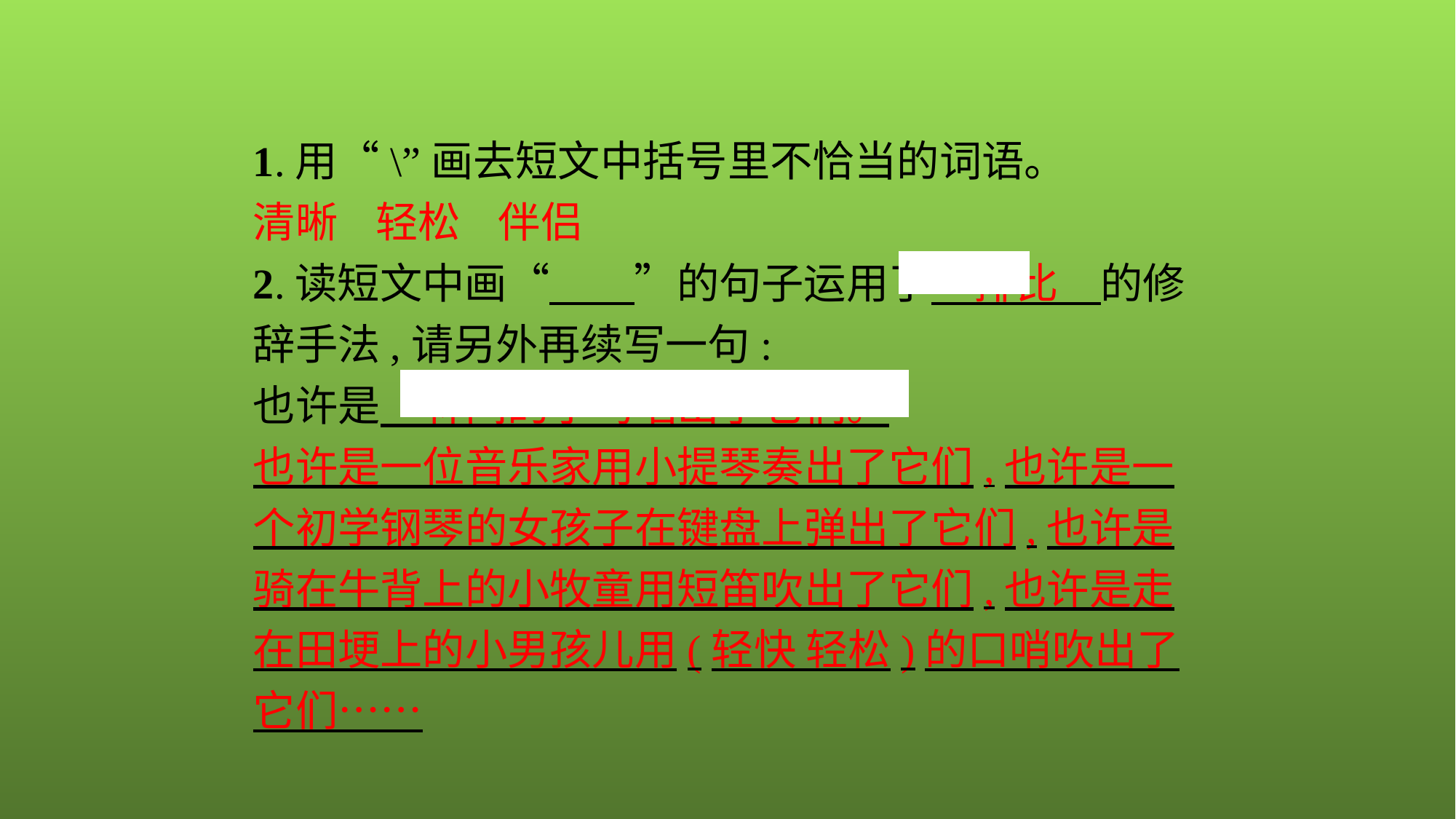

1.用“\”画去短文中括号里不恰当的词语。
清晰    轻松    伴侣
2.读短文中画“　　”的句子运用了　排比　的修辞手法,请另外再续写一句:
也许是　林间的小鸟唱出了它们。
也许是一位音乐家用小提琴奏出了它们,也许是一个初学钢琴的女孩子在键盘上弹出了它们,也许是骑在牛背上的小牧童用短笛吹出了它们,也许是走在田埂上的小男孩儿用(轻快 轻松)的口哨吹出了它们……